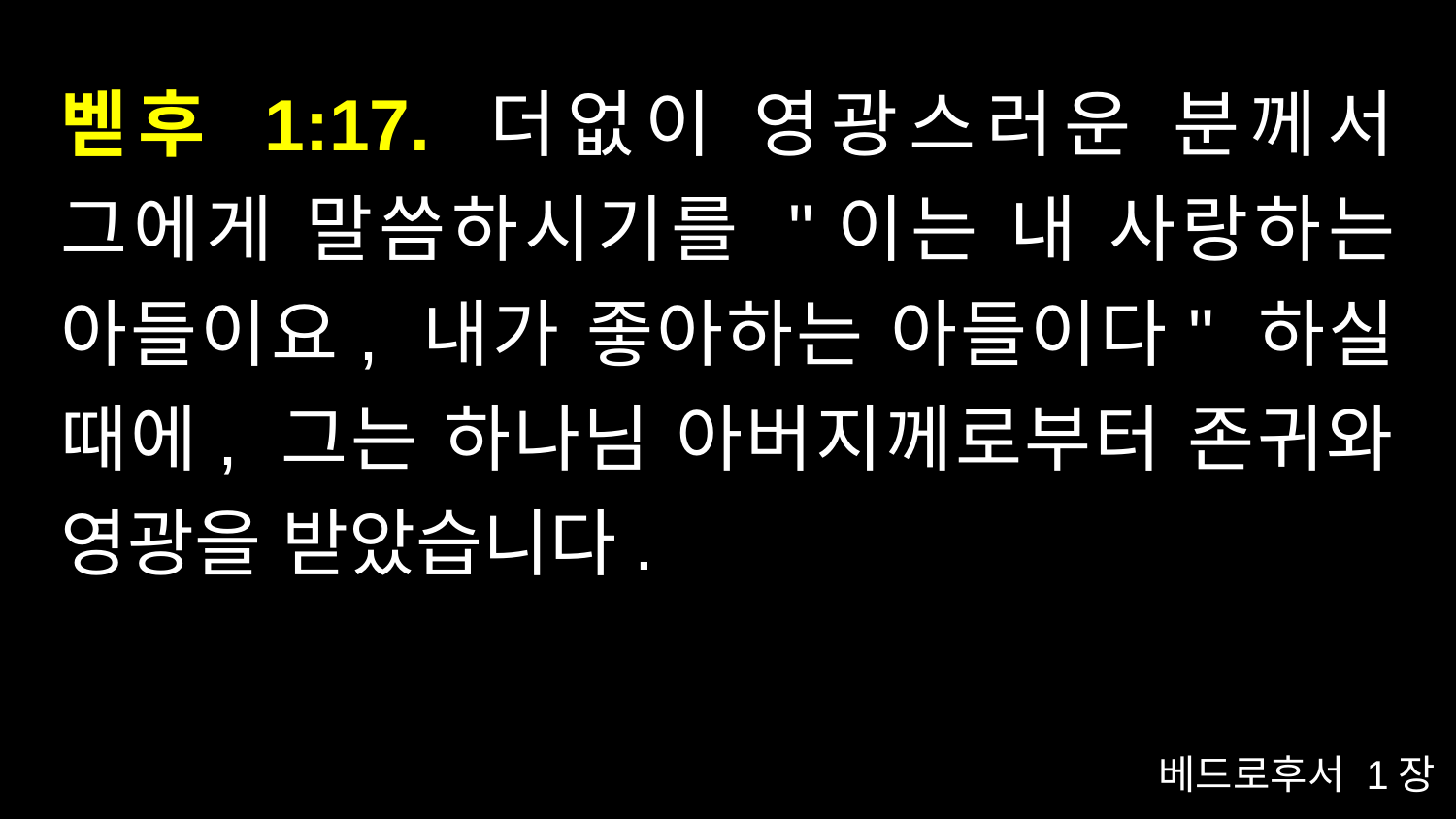

# 벧후 1:17. 더없이 영광스러운 분께서 그에게 말씀하시기를 "이는 내 사랑하는 아들이요, 내가 좋아하는 아들이다" 하실 때에, 그는 하나님 아버지께로부터 존귀와 영광을 받았습니다.
베드로후서 1장